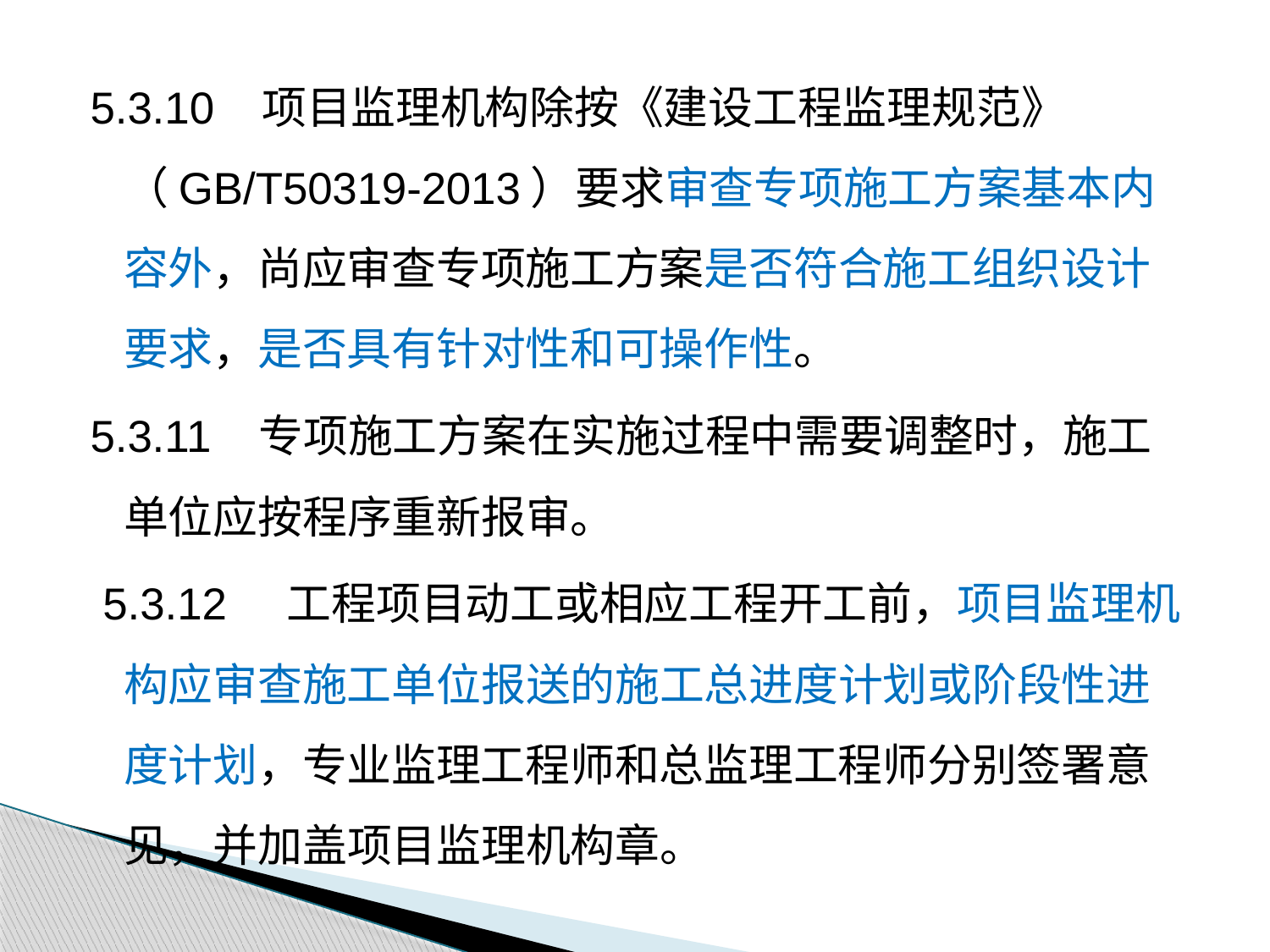

5.3.10   项目监理机构除按《建设工程监理规范》 （GB/T50319-2013）要求审查专项施工方案基本内容外，尚应审查专项施工方案是否符合施工组织设计要求，是否具有针对性和可操作性。
5.3.11   专项施工方案在实施过程中需要调整时，施工单位应按程序重新报审。
 5.3.12    工程项目动工或相应工程开工前，项目监理机构应审查施工单位报送的施工总进度计划或阶段性进度计划，专业监理工程师和总监理工程师分别签署意见，并加盖项目监理机构章。